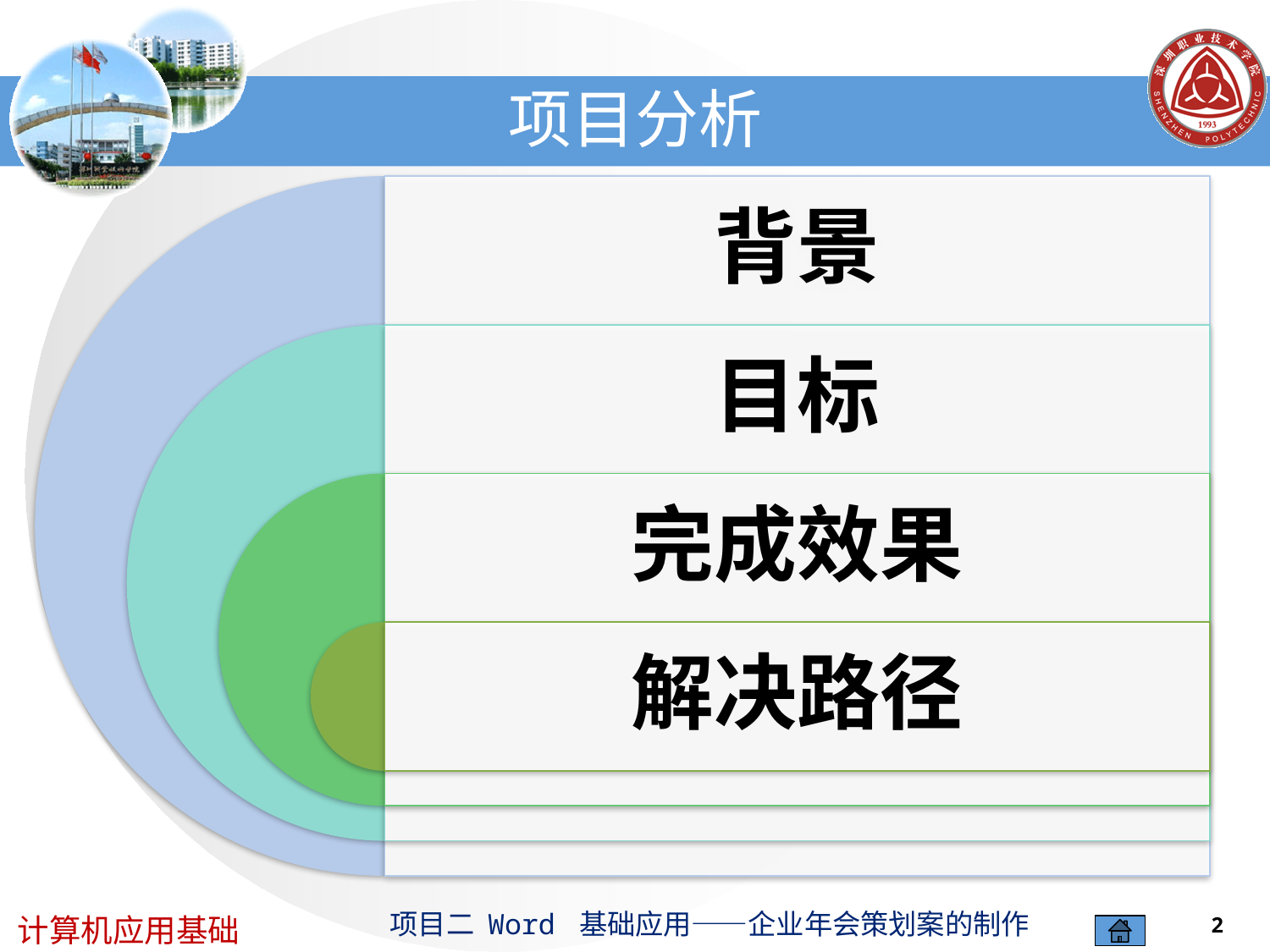

# 项目分析
背景
目标
完成效果
解决路径
2